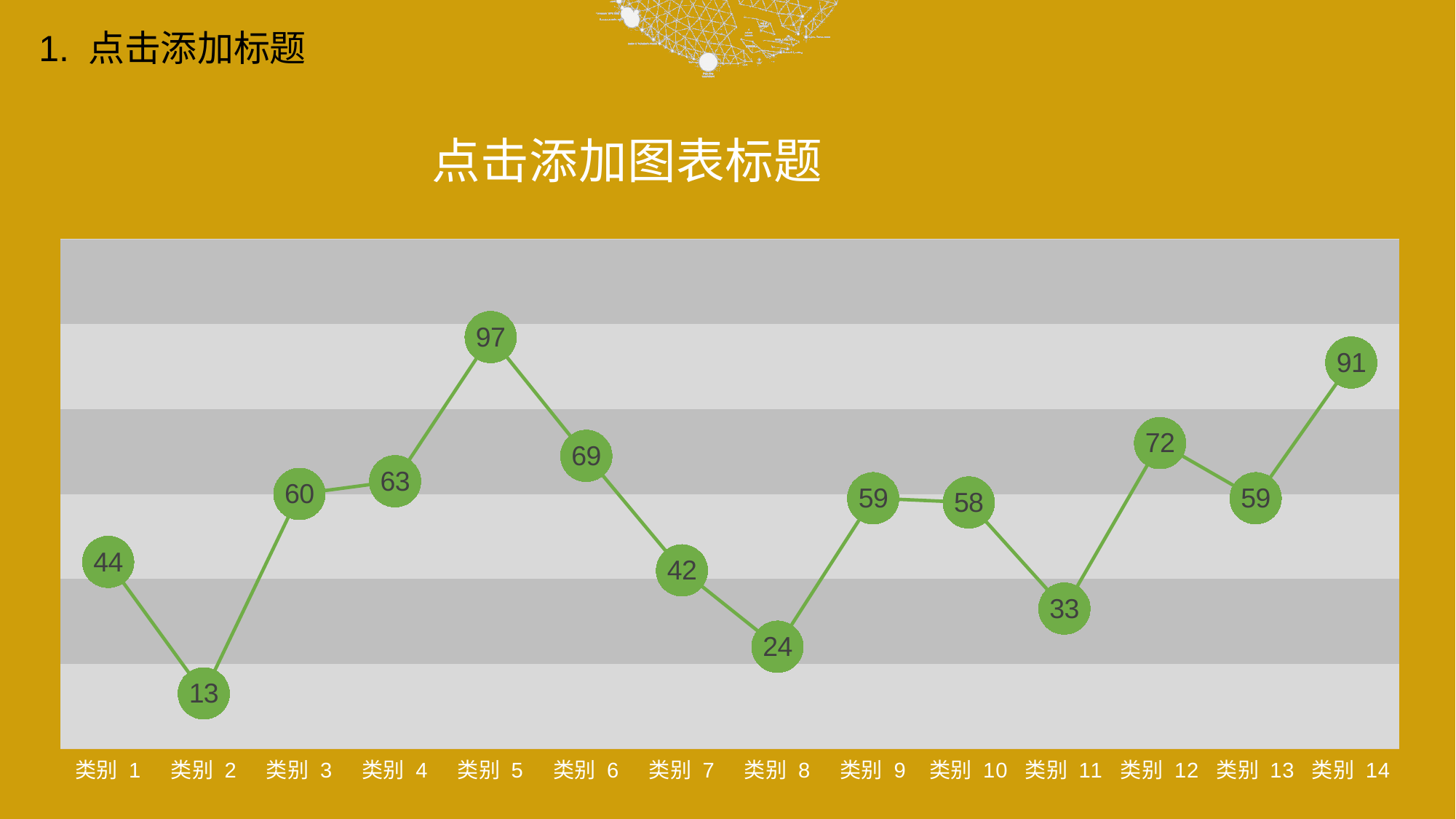

1. 点击添加标题

### Chart

| Category | 系列 2 | 系列 3 | 系列 4 | 系列 5 | 系列 6 | 系列 7 | 系列 8 | 系列 1 |
|---|---|---|---|---|---|---|---|---|
| 类别 1 | 0.0 | 20.0 | 20.0 | 20.0 | 20.0 | 20.0 | 20.0 | 44.0 |
| 类别 2 | 0.0 | 20.0 | 20.0 | 20.0 | 20.0 | 20.0 | 20.0 | 13.0 |
| 类别 3 | 0.0 | 20.0 | 20.0 | 20.0 | 20.0 | 20.0 | 20.0 | 60.0 |
| 类别 4 | 0.0 | 20.0 | 20.0 | 20.0 | 20.0 | 20.0 | 20.0 | 63.0 |
| 类别 5 | 0.0 | 20.0 | 20.0 | 20.0 | 20.0 | 20.0 | 20.0 | 97.0 |
| 类别 6 | 0.0 | 20.0 | 20.0 | 20.0 | 20.0 | 20.0 | 20.0 | 69.0 |
| 类别 7 | 0.0 | 20.0 | 20.0 | 20.0 | 20.0 | 20.0 | 20.0 | 42.0 |
| 类别 8 | 0.0 | 20.0 | 20.0 | 20.0 | 20.0 | 20.0 | 20.0 | 24.0 |
| 类别 9 | 0.0 | 20.0 | 20.0 | 20.0 | 20.0 | 20.0 | 20.0 | 59.0 |
| 类别 10 | 0.0 | 20.0 | 20.0 | 20.0 | 20.0 | 20.0 | 20.0 | 58.0 |
| 类别 11 | 0.0 | 20.0 | 20.0 | 20.0 | 20.0 | 20.0 | 20.0 | 33.0 |
| 类别 12 | 0.0 | 20.0 | 20.0 | 20.0 | 20.0 | 20.0 | 20.0 | 72.0 |
| 类别 13 | 0.0 | 20.0 | 20.0 | 20.0 | 20.0 | 20.0 | 20.0 | 59.0 |
| 类别 14 | 0.0 | 20.0 | 20.0 | 20.0 | 20.0 | 20.0 | 20.0 | 91.0 |